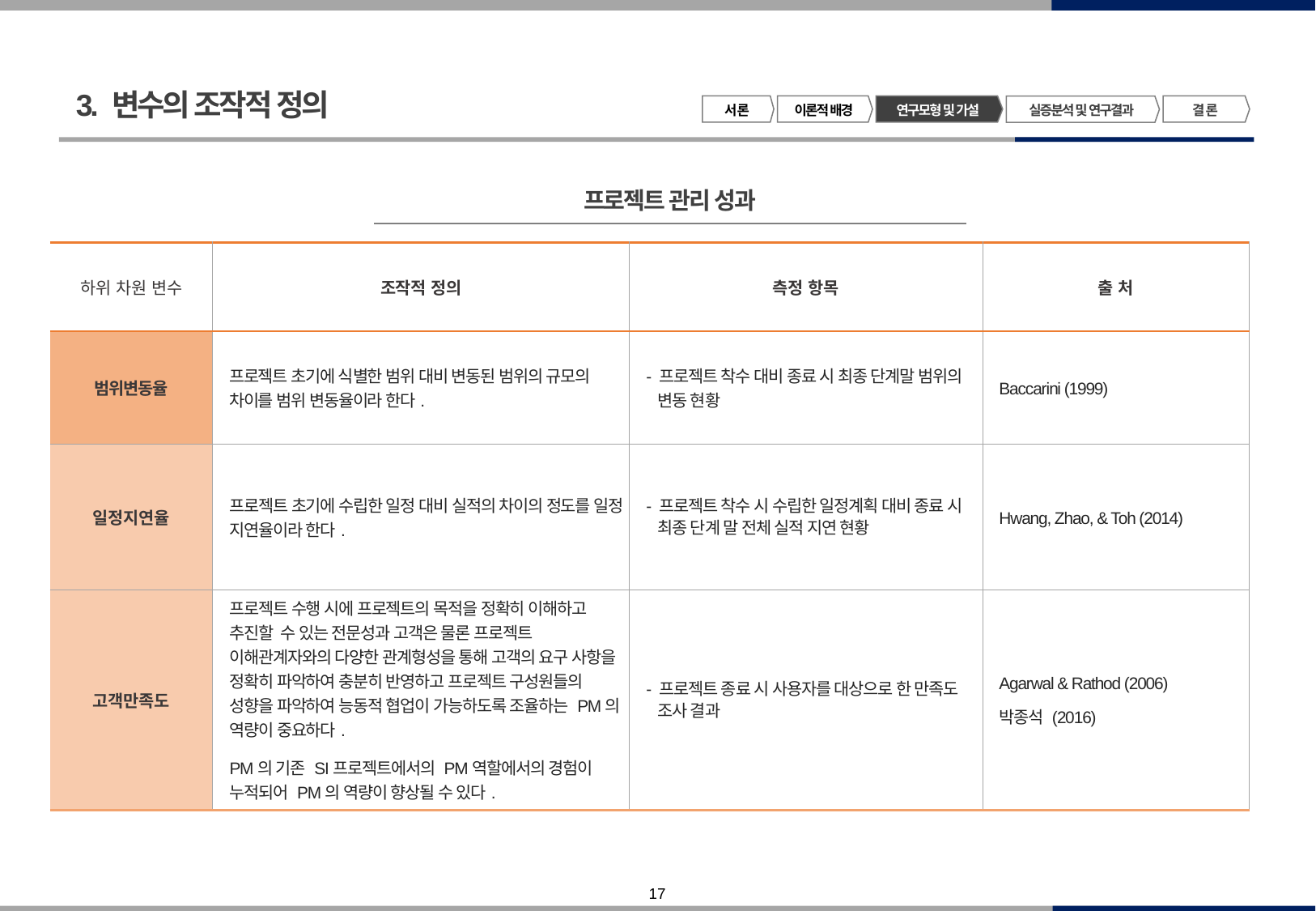

3. 변수의 조작적 정의
서  론
이론적 배경
연구모형 및 가설
결 론
실증분석 및 연구결과
프로젝트 관리 성과
| 하위 차원 변수 | 조작적 정의 | 측정 항목 | 출 처 |
| --- | --- | --- | --- |
| 범위변동율 | 프로젝트 초기에 식별한 범위 대비 변동된 범위의 규모의 차이를 범위 변동율이라 한다. | - 프로젝트 착수 대비 종료 시 최종 단계말 범위의 변동 현황 | Baccarini (1999) |
| 일정지연율 | 프로젝트 초기에 수립한 일정 대비 실적의 차이의 정도를 일정 지연율이라 한다. | - 프로젝트 착수 시 수립한 일정계획 대비 종료 시 최종 단계 말 전체 실적 지연 현황 | Hwang, Zhao, & Toh (2014) |
| 고객만족도 | 프로젝트 수행 시에 프로젝트의 목적을 정확히 이해하고 추진할 수 있는 전문성과 고객은 물론 프로젝트 이해관계자와의 다양한 관계형성을 통해 고객의 요구 사항을 정확히 파악하여 충분히 반영하고 프로젝트 구성원들의 성향을 파악하여 능동적 협업이 가능하도록 조율하는 PM의 역량이 중요하다. PM의 기존 SI프로젝트에서의 PM역할에서의 경험이 누적되어 PM의 역량이 향상될 수 있다. | - 프로젝트 종료 시 사용자를 대상으로 한 만족도 조사 결과 | Agarwal & Rathod (2006) 박종석 (2016) |